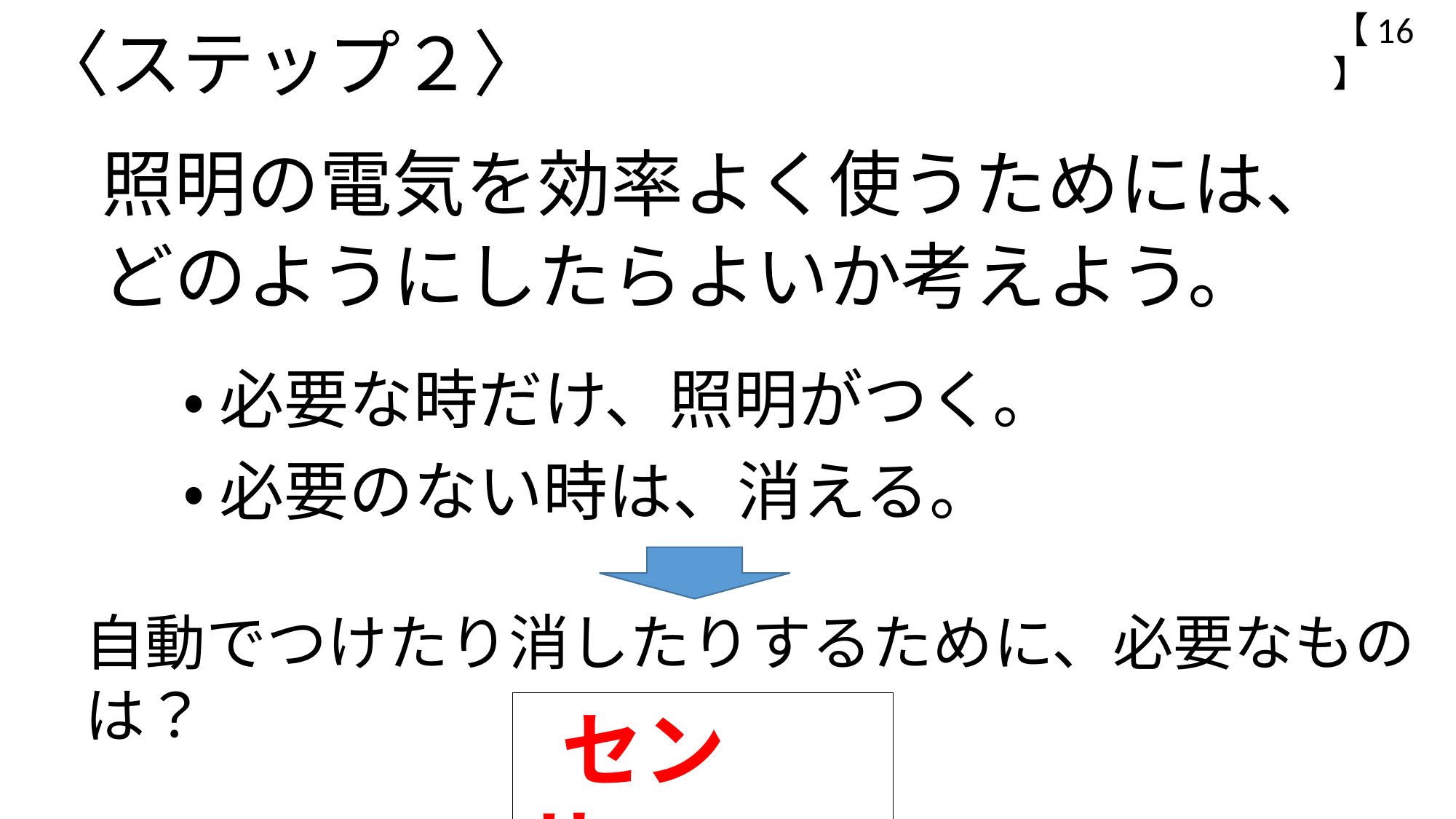

【16】
〈ステップ２〉

   照明の電気を効率よく使うためには、
   どのようにしたらよいか考えよう。

        ・ 必要な時だけ、照明がつく。
        ・ 必要のない時は、消える。

自動でつけたり消したりするために、必要なものは？
 センサー